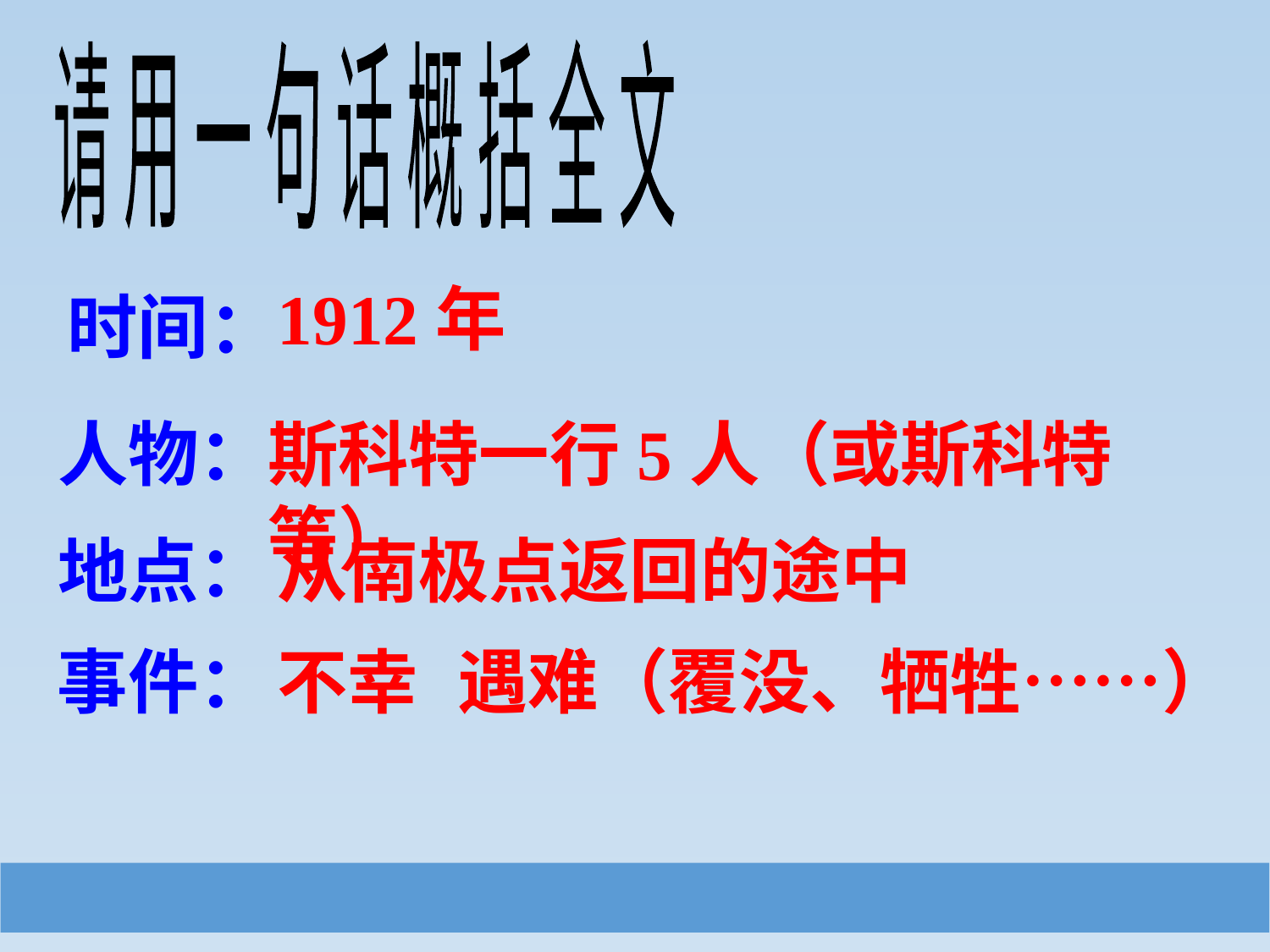

请 用 一 句 话 概 括 全 文

1912年
时间：

人物：
斯科特一行5人（或斯科特等）
地点：
从南极点返回的途中
事件：
不幸
遇难（覆没、牺牲……）